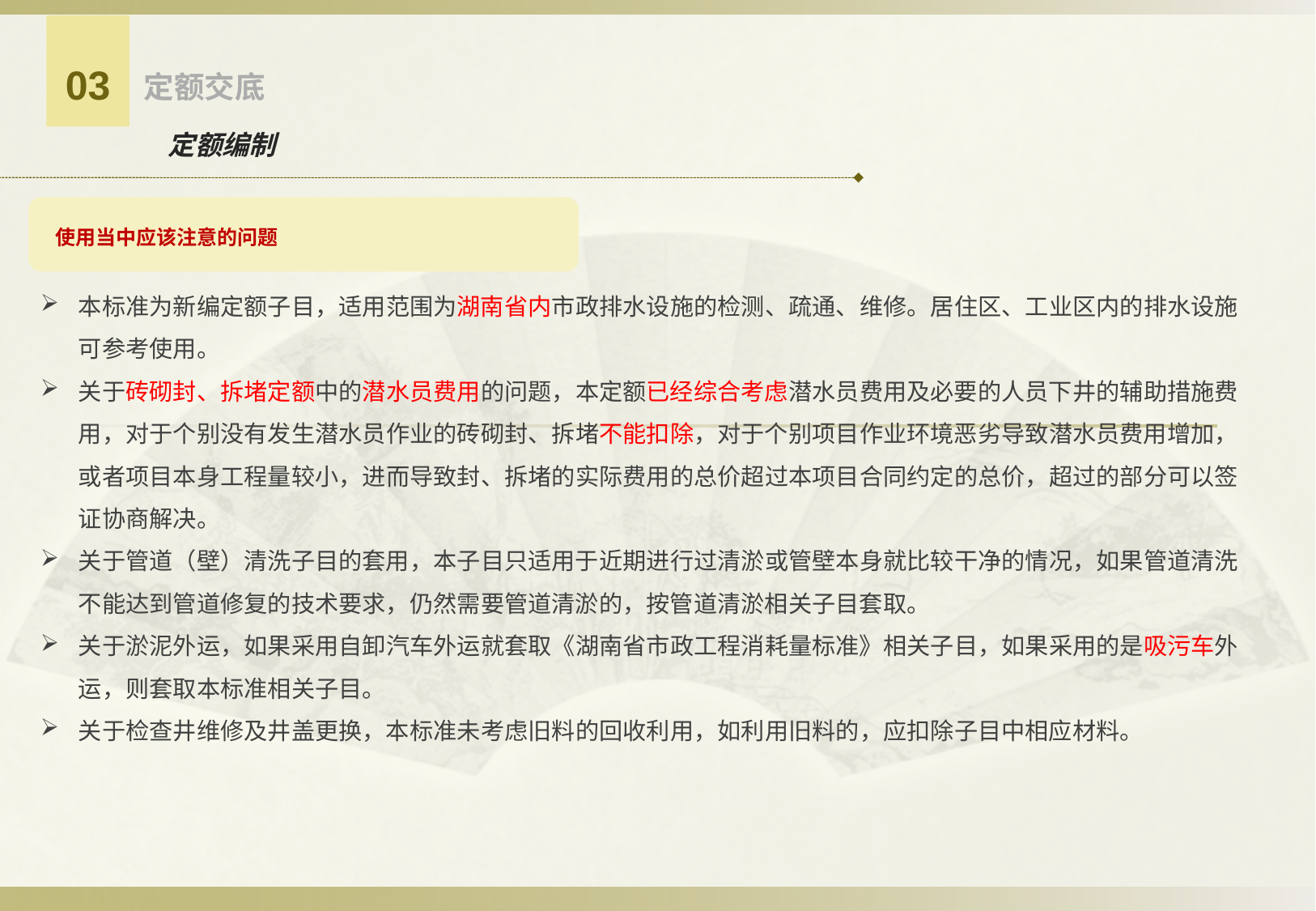

03
定额交底
定额编制

 使用当中应该注意的问题
本标准为新编定额子目，适用范围为湖南省内市政排水设施的检测、疏通、维修。居住区、工业区内的排水设施可参考使用。
关于砖砌封、拆堵定额中的潜水员费用的问题，本定额已经综合考虑潜水员费用及必要的人员下井的辅助措施费用，对于个别没有发生潜水员作业的砖砌封、拆堵不能扣除，对于个别项目作业环境恶劣导致潜水员费用增加，或者项目本身工程量较小，进而导致封、拆堵的实际费用的总价超过本项目合同约定的总价，超过的部分可以签证协商解决。
关于管道（壁）清洗子目的套用，本子目只适用于近期进行过清淤或管壁本身就比较干净的情况，如果管道清洗不能达到管道修复的技术要求，仍然需要管道清淤的，按管道清淤相关子目套取。
关于淤泥外运，如果采用自卸汽车外运就套取《湖南省市政工程消耗量标准》相关子目，如果采用的是吸污车外运，则套取本标准相关子目。
关于检查井维修及井盖更换，本标准未考虑旧料的回收利用，如利用旧料的，应扣除子目中相应材料。